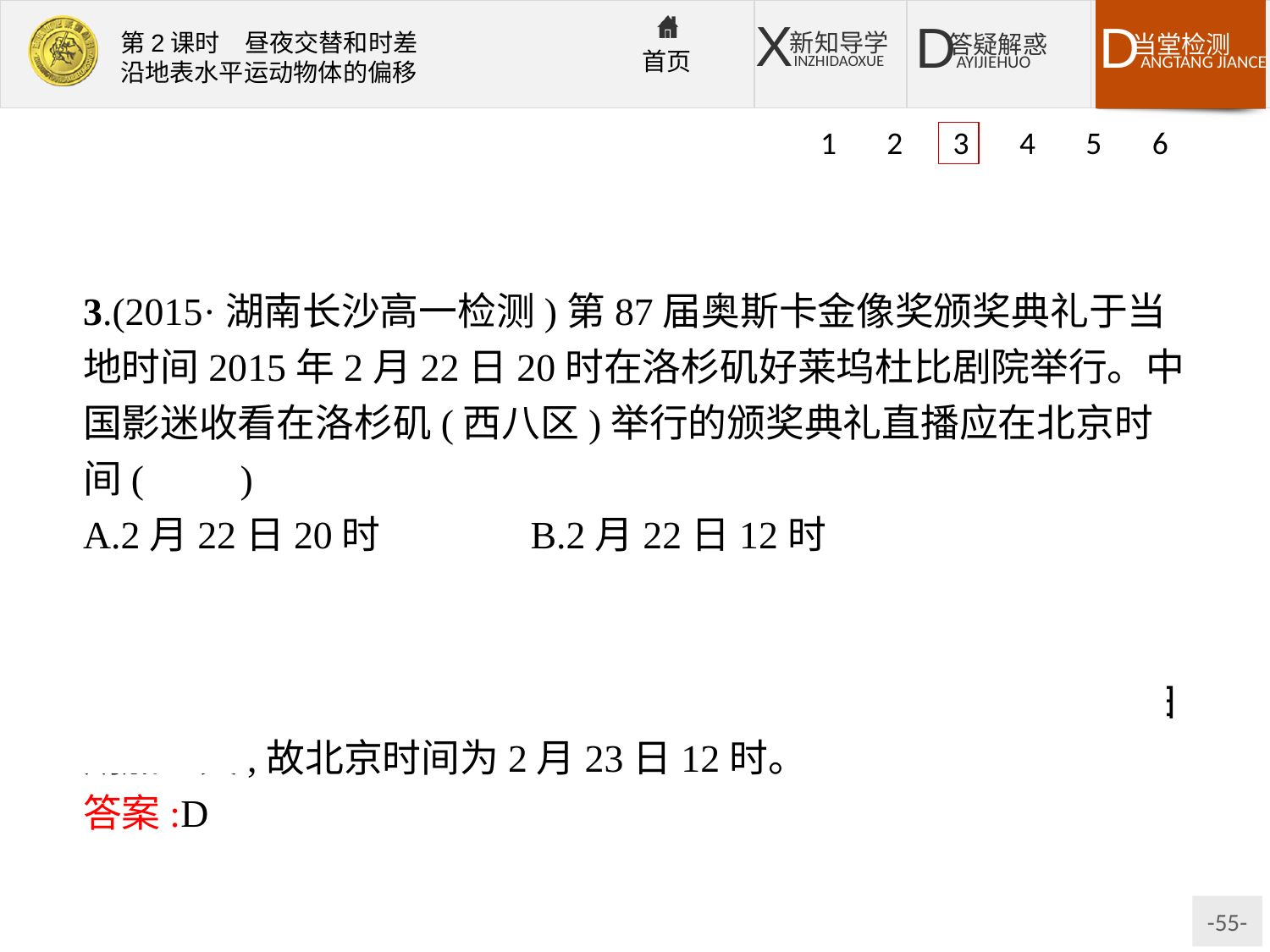

1       2       3       4       5       6

3.(2015·湖南长沙高一检测)第87届奥斯卡金像奖颁奖典礼于当地时间2015年2月22日20时在洛杉矶好莱坞杜比剧院举行。中国影迷收看在洛杉矶(西八区)举行的颁奖典礼直播应在北京时间(　　)
A.2月22日20时		B.2月22日12时
C.2月23日20时		D.2月23日12时
解析:洛杉矶的时间为西八区的区时,北京时间为东八区的区时,两者相差16小时,则北京时间为20+16=36,时间超过24小时,日期加一天,故北京时间为2月23日12时。
答案:D